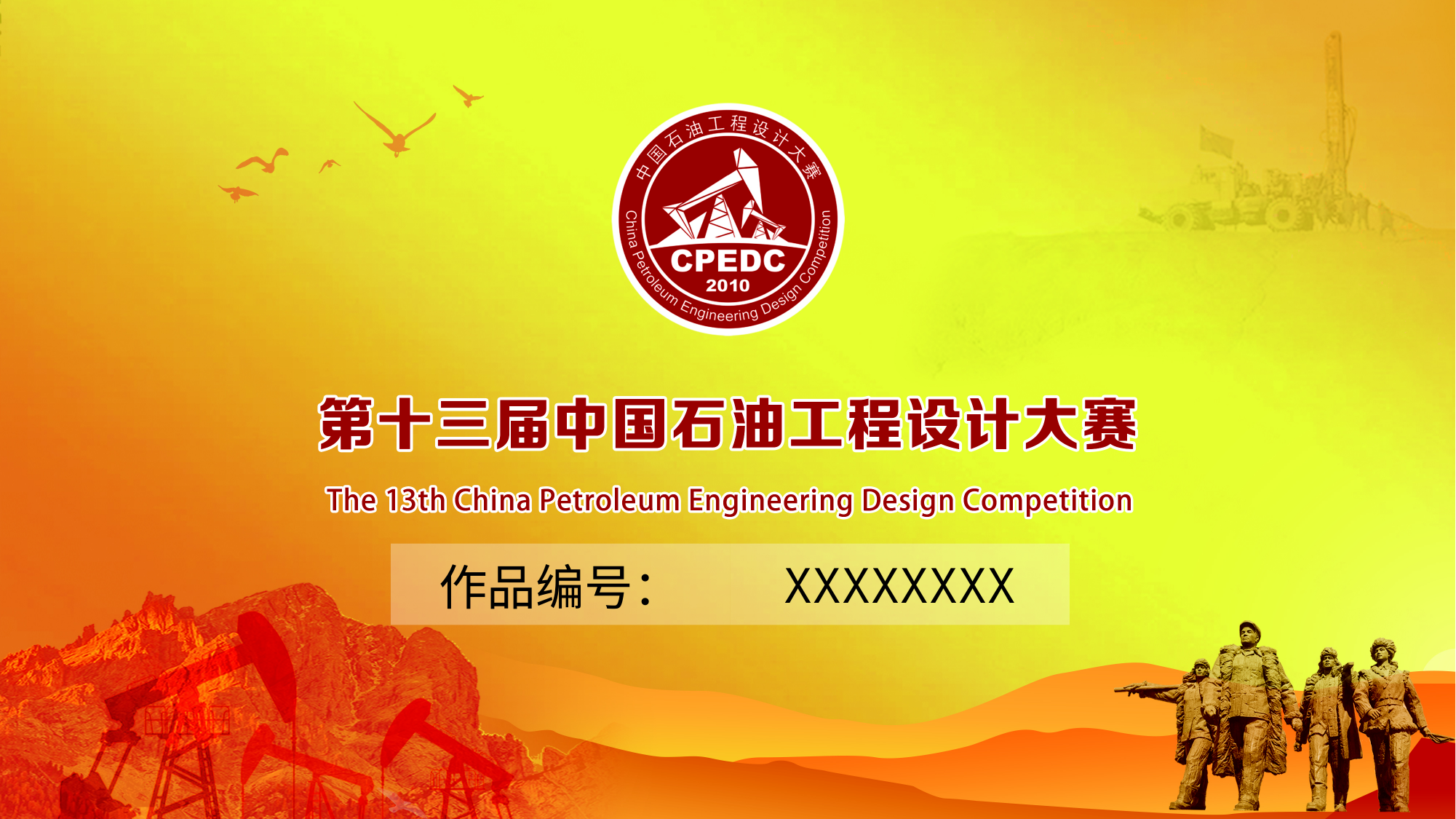

| 作品编号： | XXXXXXXX |
| --- | --- |